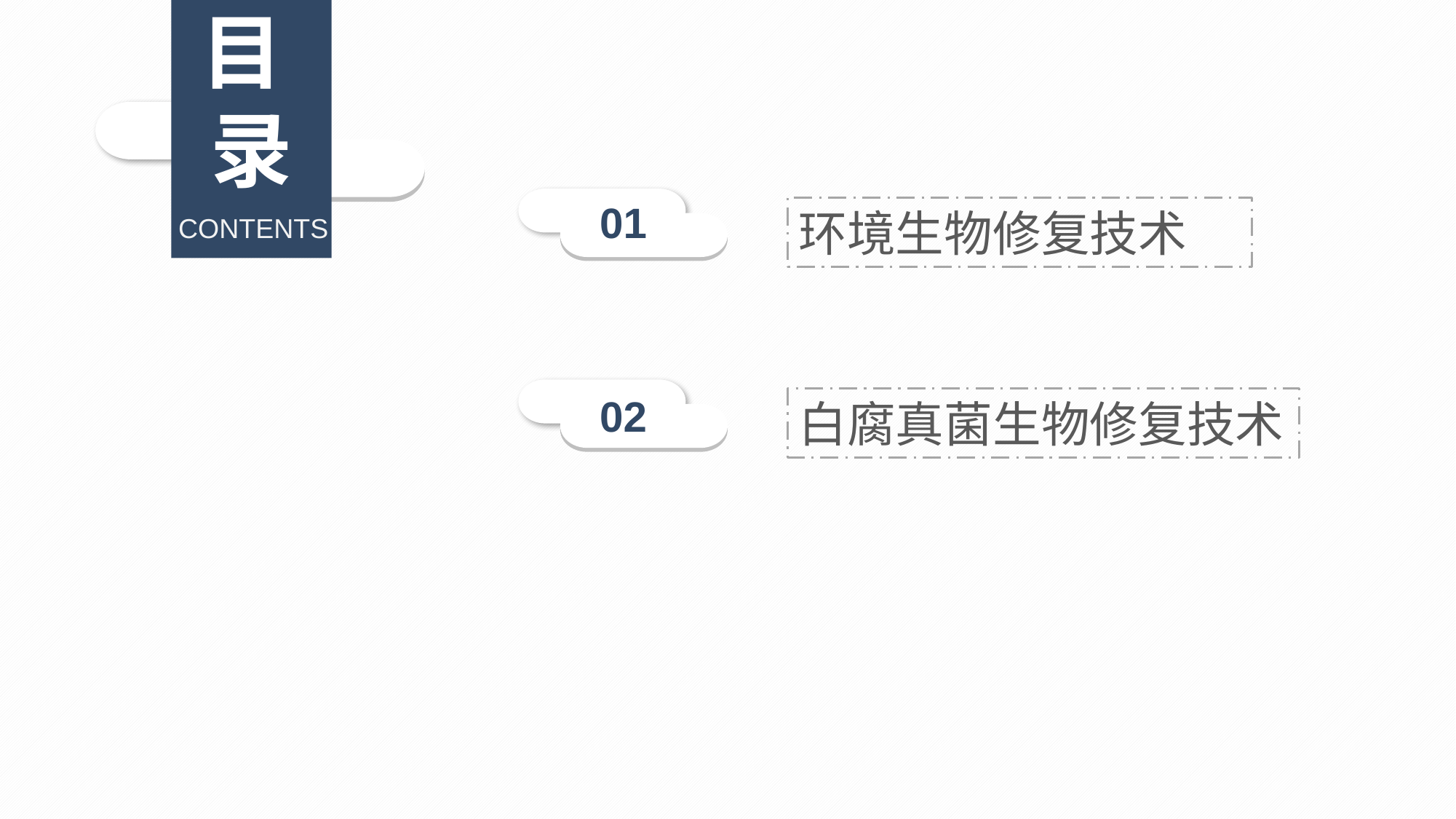

目
录

01
环境生物修复技术
CONTENTS

02
白腐真菌生物修复技术